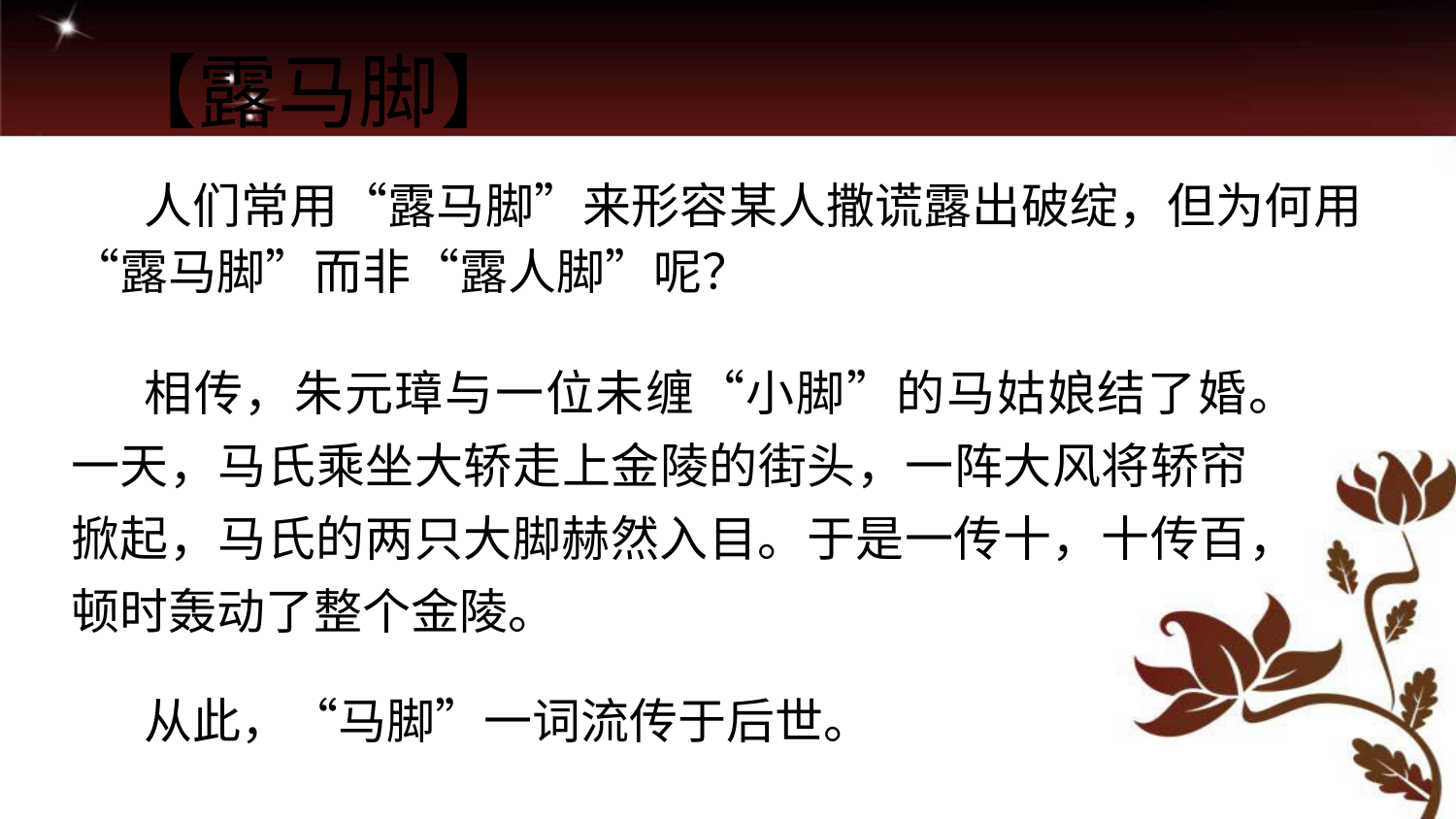

【露马脚】
人们常用“露马脚”来形容某人撒谎露出破绽，但为何用“露马脚”而非“露人脚”呢？
相传，朱元璋与一位未缠“小脚”的马姑娘结了婚。一天，马氏乘坐大轿走上金陵的街头，一阵大风将轿帘掀起，马氏的两只大脚赫然入目。于是一传十，十传百，顿时轰动了整个金陵。
从此，“马脚”一词流传于后世。